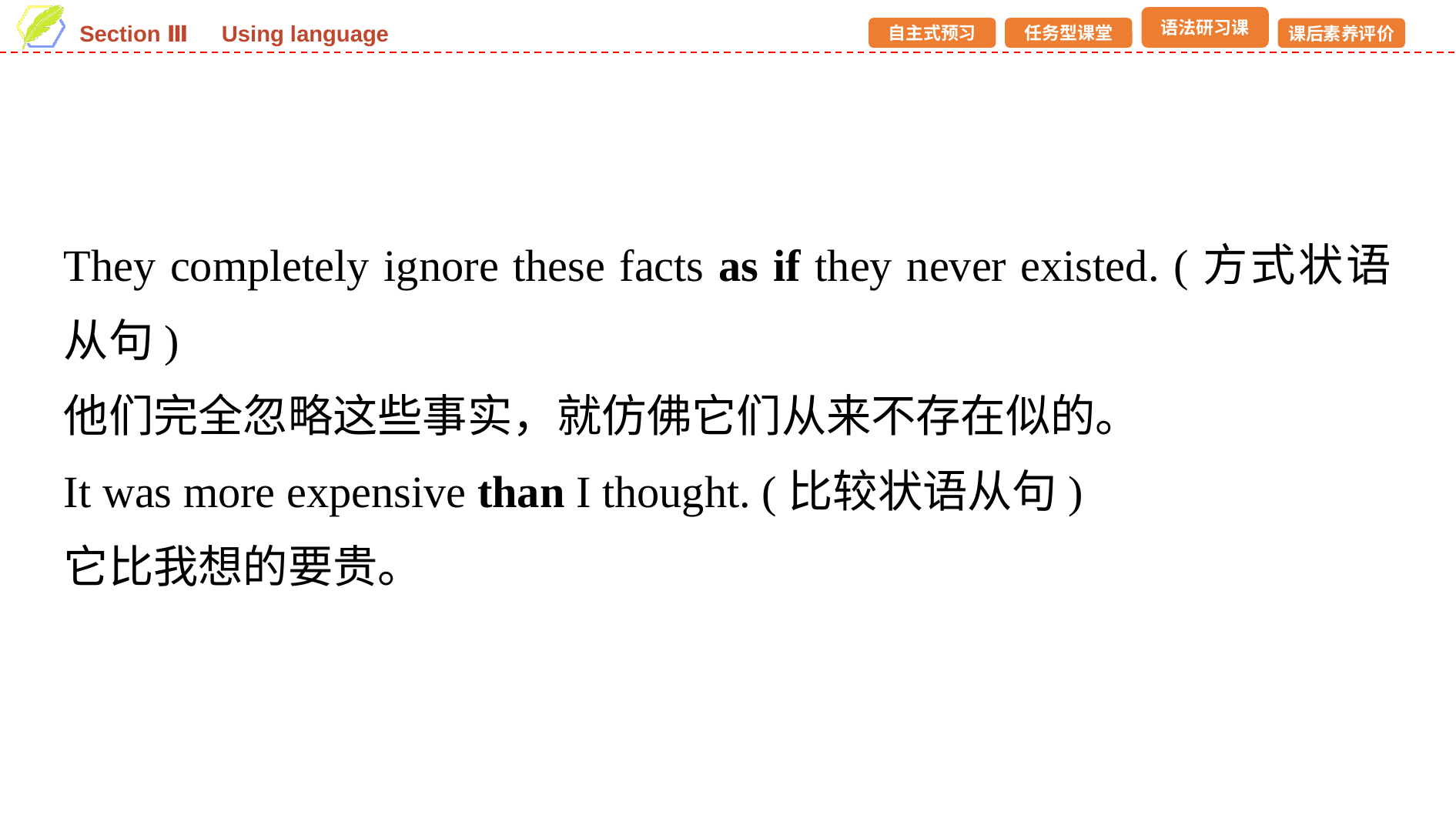

They completely ignore these facts as if they never existed. (方式状语从句)
他们完全忽略这些事实，就仿佛它们从来不存在似的。
It was more expensive than I thought. (比较状语从句)
它比我想的要贵。